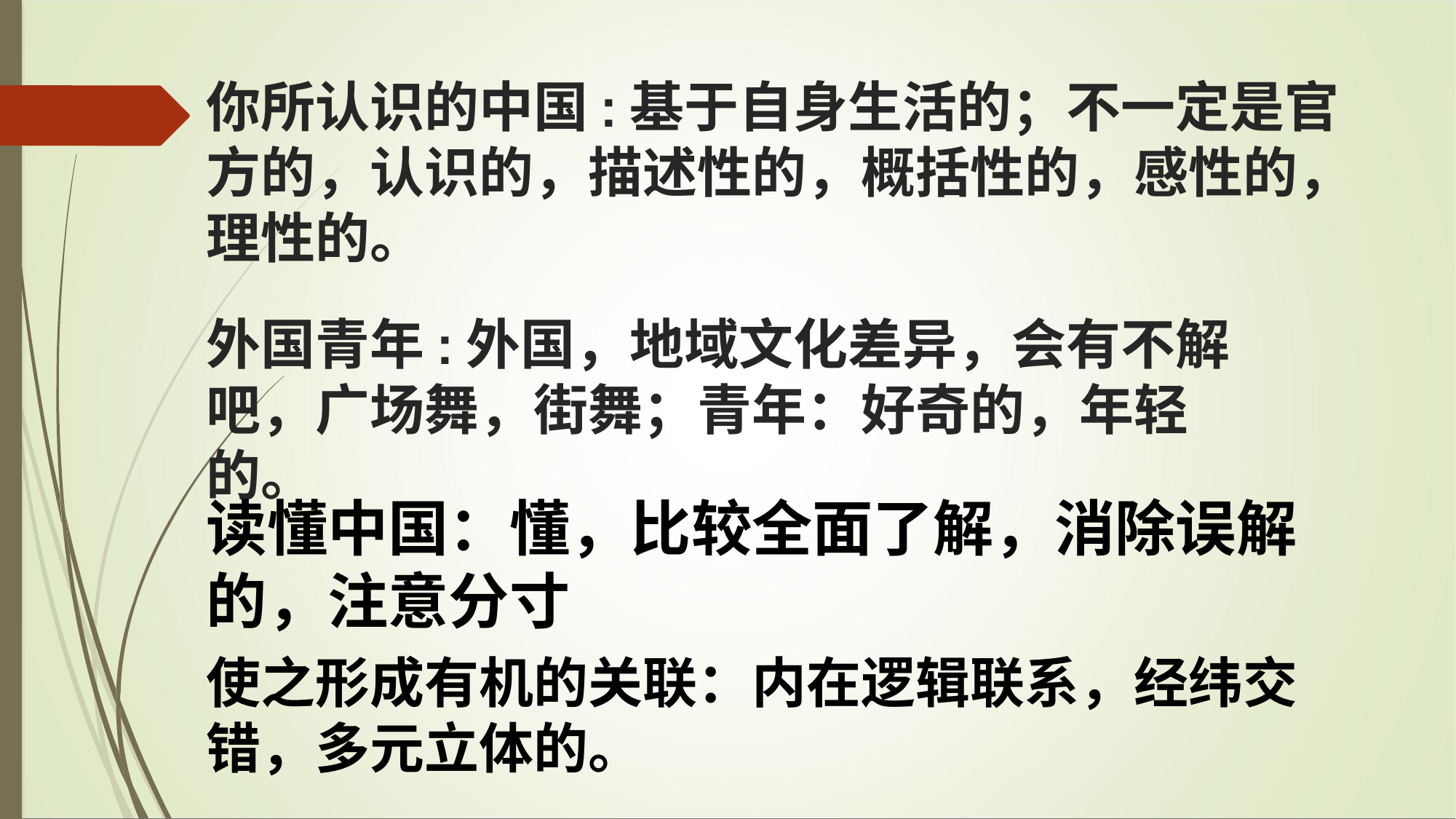

# 你所认识的中国:基于自身生活的；不一定是官方的，认识的，描述性的，概括性的，感性的，理性的。
外国青年:外国，地域文化差异，会有不解吧，广场舞，街舞；青年：好奇的，年轻的。
读懂中国：懂，比较全面了解，消除误解的，注意分寸
使之形成有机的关联：内在逻辑联系，经纬交错，多元立体的。